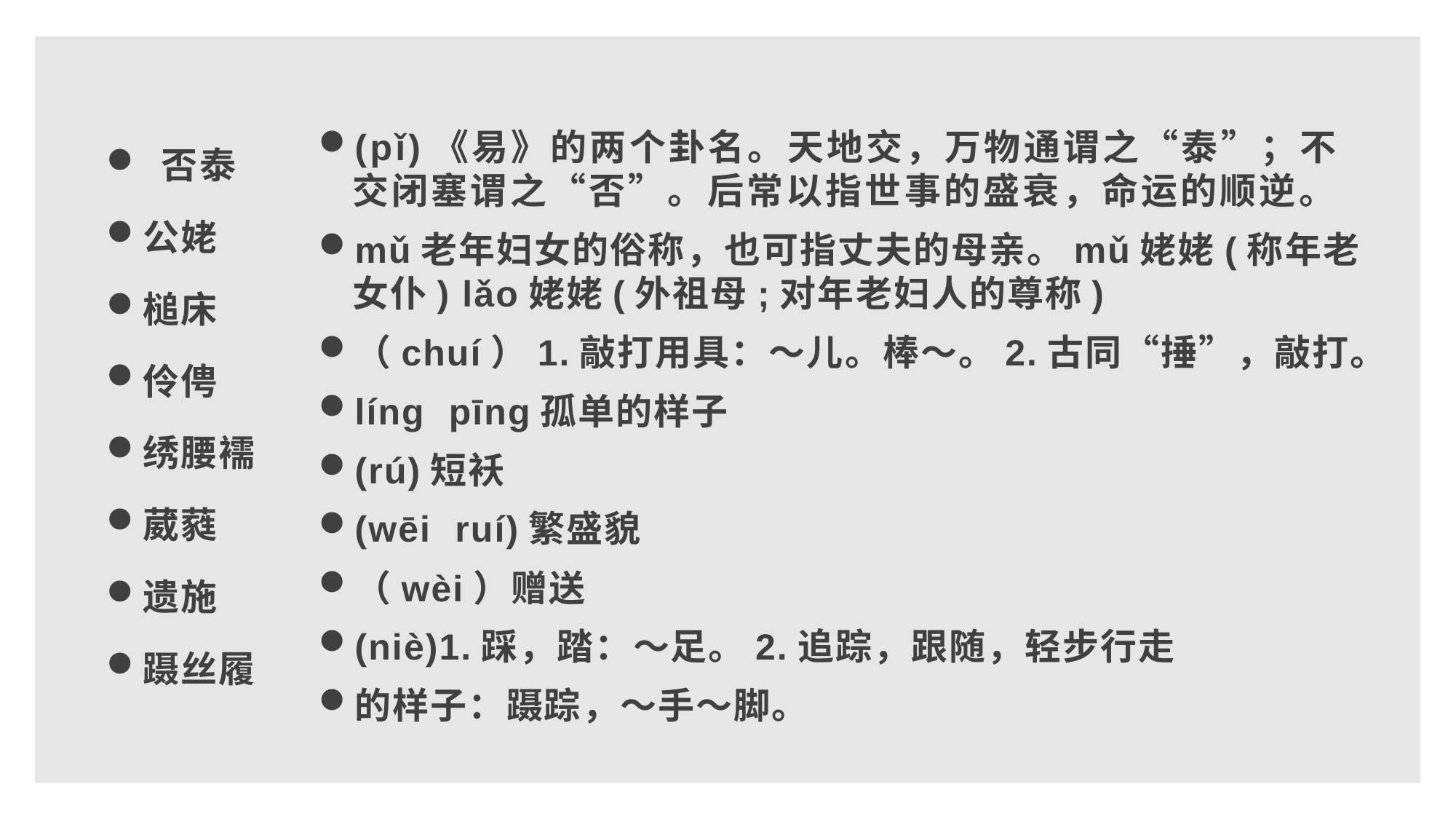

(pǐ)《易》的两个卦名。天地交，万物通谓之“泰”；不交闭塞谓之“否”。后常以指世事的盛衰，命运的顺逆。
mǔ老年妇女的俗称，也可指丈夫的母亲。mǔ姥姥(称年老女仆) lǎo姥姥(外祖母;对年老妇人的尊称)
（chuí）1.敲打用具：～儿。棒～。2.古同“捶”，敲打。
líng  pīng孤单的样子
(rú)短袄
(wēi  ruí)繁盛貌
（wèi）赠送
(niè)1.踩，踏：～足。2.追踪，跟随，轻步行走
的样子：蹑踪，～手～脚。
 否泰
公姥
槌床
伶俜
绣腰襦
葳蕤
遗施
蹑丝履